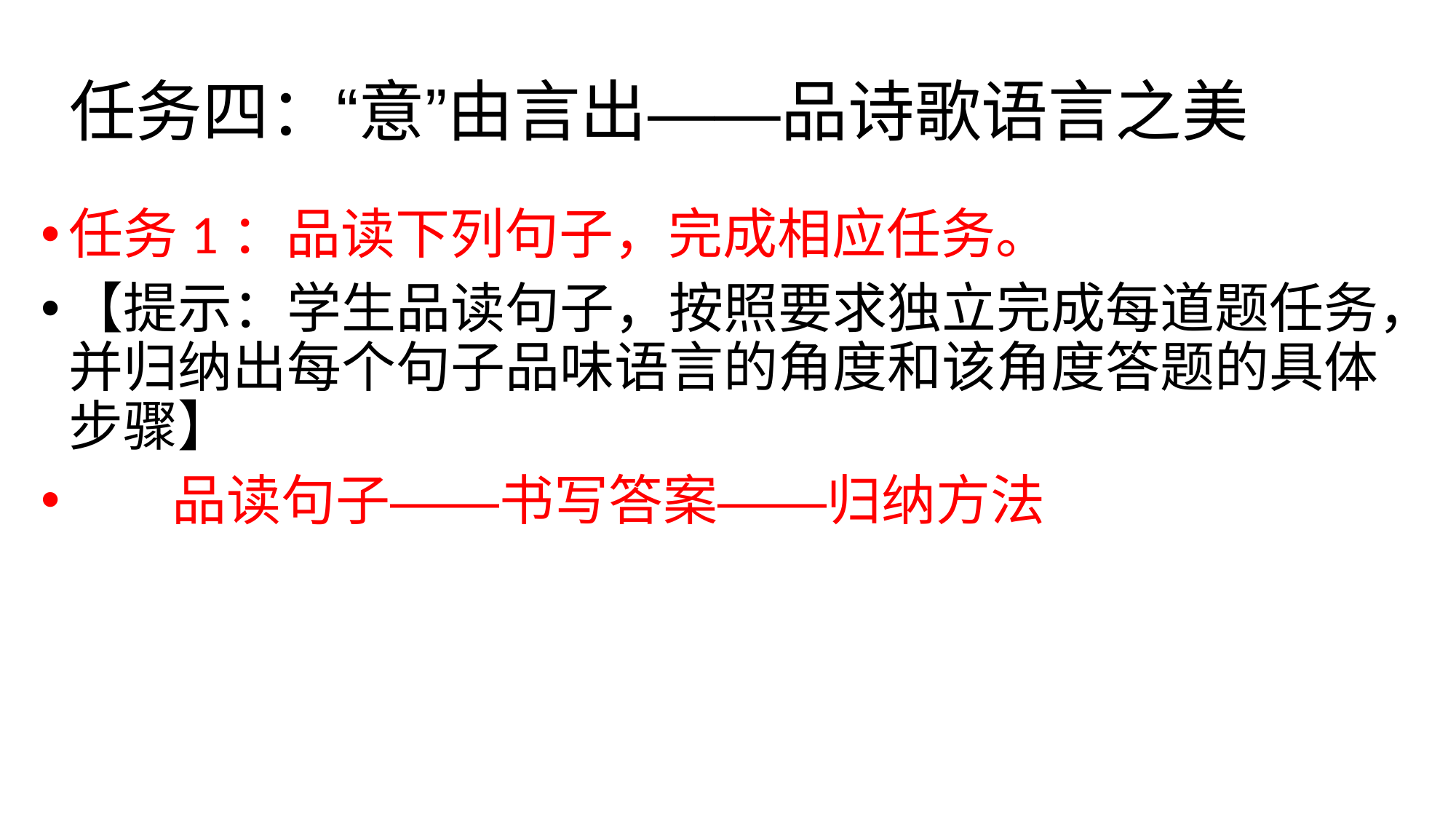

# 任务四：“意”由言出——品诗歌语言之美
任务1：品读下列句子，完成相应任务。
【提示：学生品读句子，按照要求独立完成每道题任务，并归纳出每个句子品味语言的角度和该角度答题的具体步骤】
      品读句子——书写答案——归纳方法